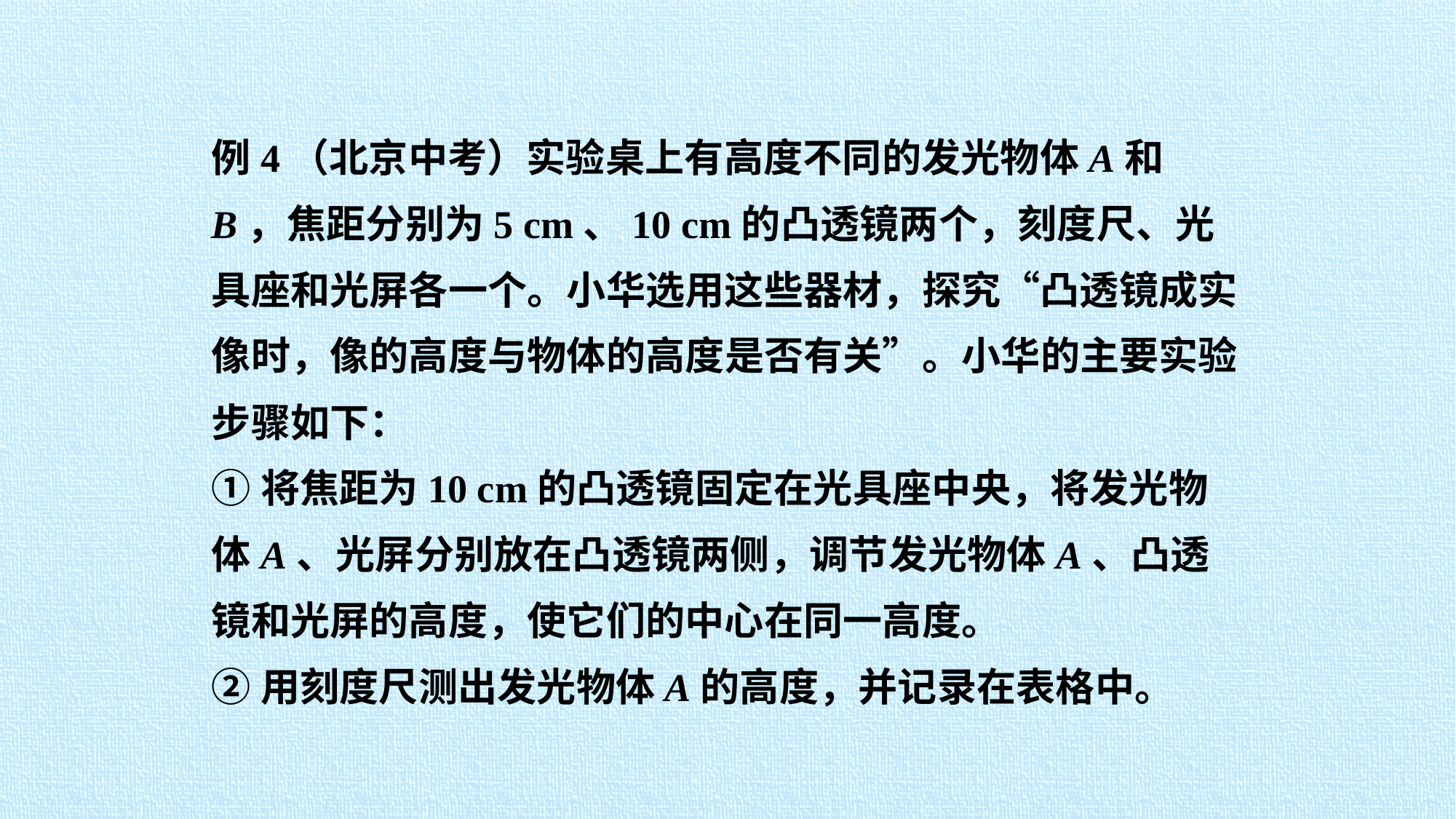

例4（北京中考）实验桌上有高度不同的发光物体A和B，焦距分别为5 cm、10 cm的凸透镜两个，刻度尺、光具座和光屏各一个。小华选用这些器材，探究“凸透镜成实像时，像的高度与物体的高度是否有关”。小华的主要实验步骤如下：
①将焦距为10 cm的凸透镜固定在光具座中央，将发光物体A、光屏分别放在凸透镜两侧，调节发光物体A、凸透镜和光屏的高度，使它们的中心在同一高度。
②用刻度尺测出发光物体A的高度，并记录在表格中。